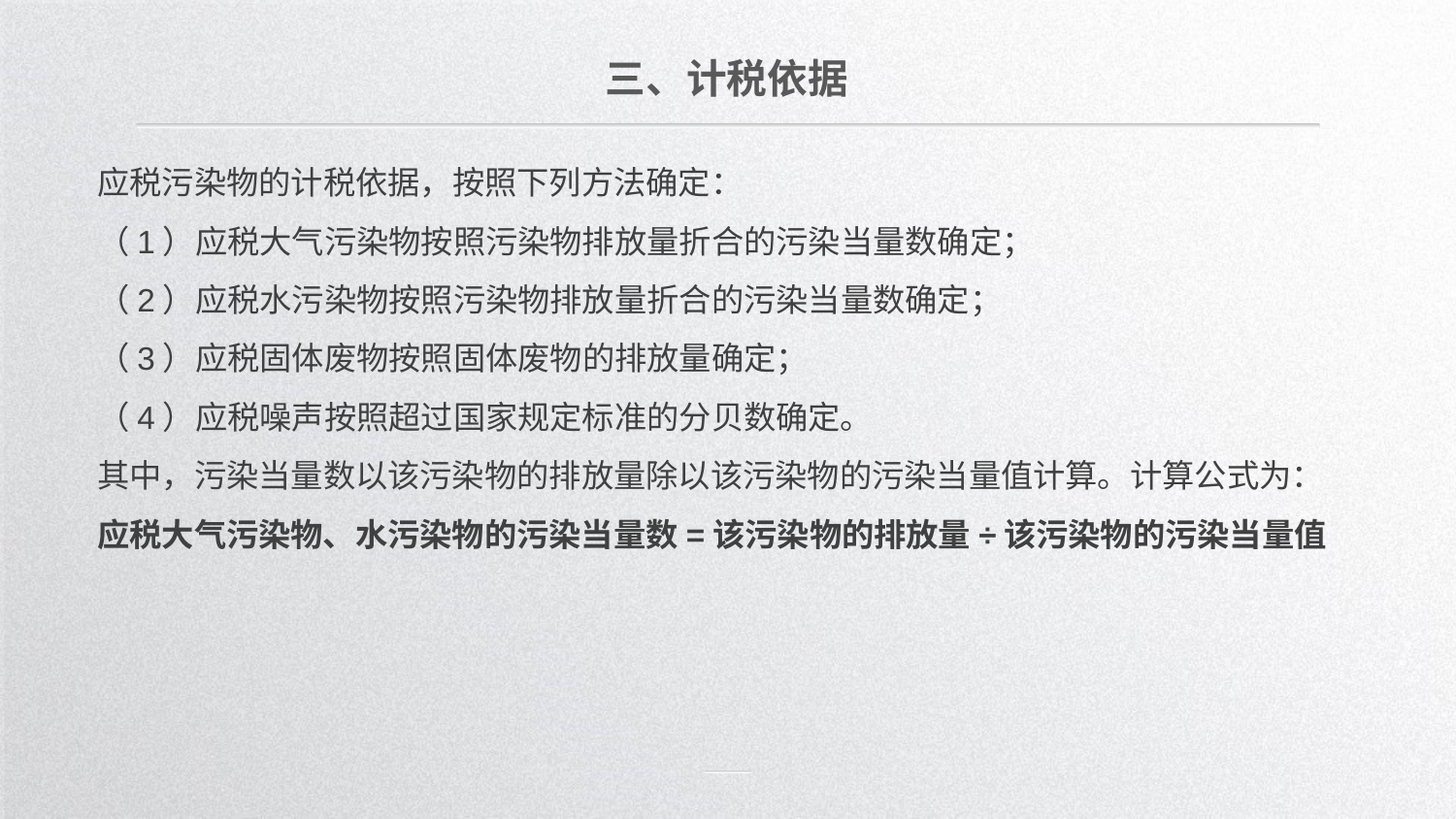

三、计税依据
应税污染物的计税依据，按照下列方法确定：
（1）应税大气污染物按照污染物排放量折合的污染当量数确定；
（2）应税水污染物按照污染物排放量折合的污染当量数确定；
（3）应税固体废物按照固体废物的排放量确定；
（4）应税噪声按照超过国家规定标准的分贝数确定。
其中，污染当量数以该污染物的排放量除以该污染物的污染当量值计算。计算公式为：
应税大气污染物、水污染物的污染当量数=该污染物的排放量÷该污染物的污染当量值